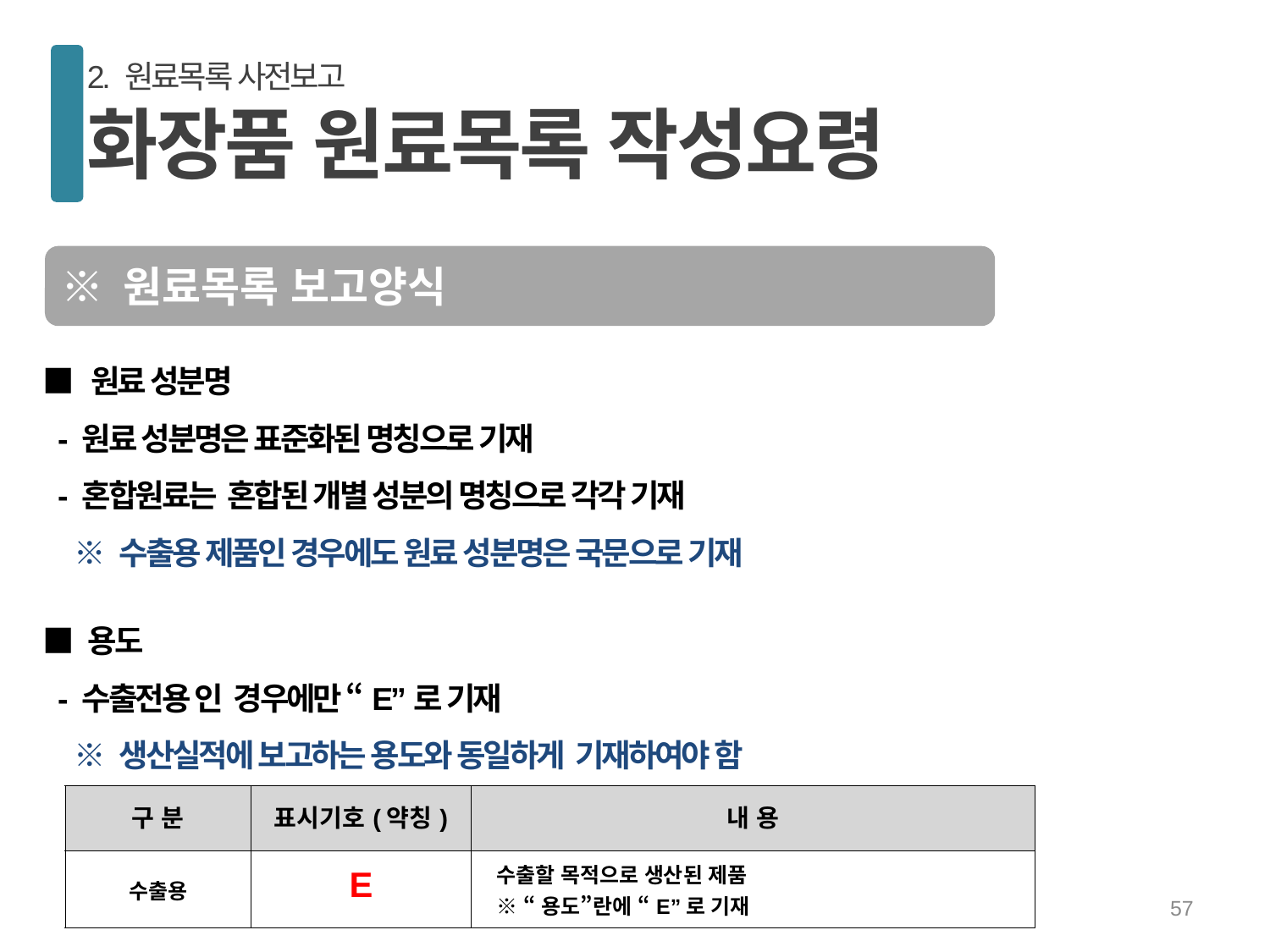

2. 원료목록 사전보고
화장품 원료목록 작성요령
※ 원료목록 보고양식
■  원료 성분명
  - 원료 성분명은 표준화된 명칭으로 기재
  - 혼합원료는  혼합된 개별 성분의 명칭으로 각각 기재
     ※ 수출용 제품인 경우에도 원료 성분명은 국문으로 기재

■ 용도
  - 수출전용 인  경우에만 “E”로 기재
     ※ 생산실적에 보고하는 용도와 동일하게  기재하여야 함
| 구 분 | 표시기호(약칭) | 내 용 |
| --- | --- | --- |
| 수출용 | E | 수출할 목적으로 생산된 제품 ※ “용도”란에 “E”로 기재 |
57